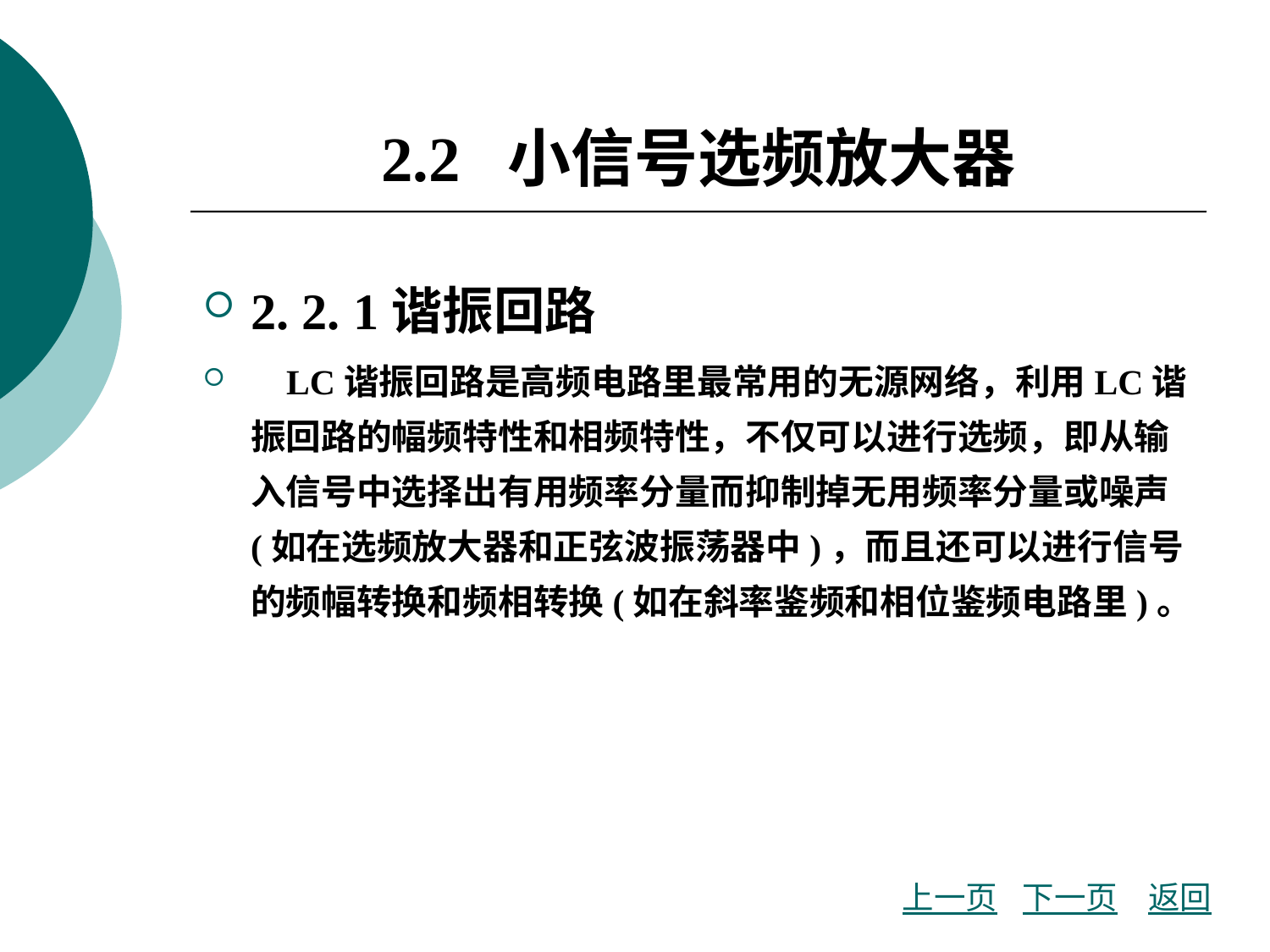

# 2.2  小信号选频放大器
2. 2. 1谐振回路
    LC谐振回路是高频电路里最常用的无源网络，利用LC谐振回路的幅频特性和相频特性，不仅可以进行选频，即从输入信号中选择出有用频率分量而抑制掉无用频率分量或噪声(如在选频放大器和正弦波振荡器中)，而且还可以进行信号的频幅转换和频相转换(如在斜率鉴频和相位鉴频电路里)。
上一页
下一页
返回